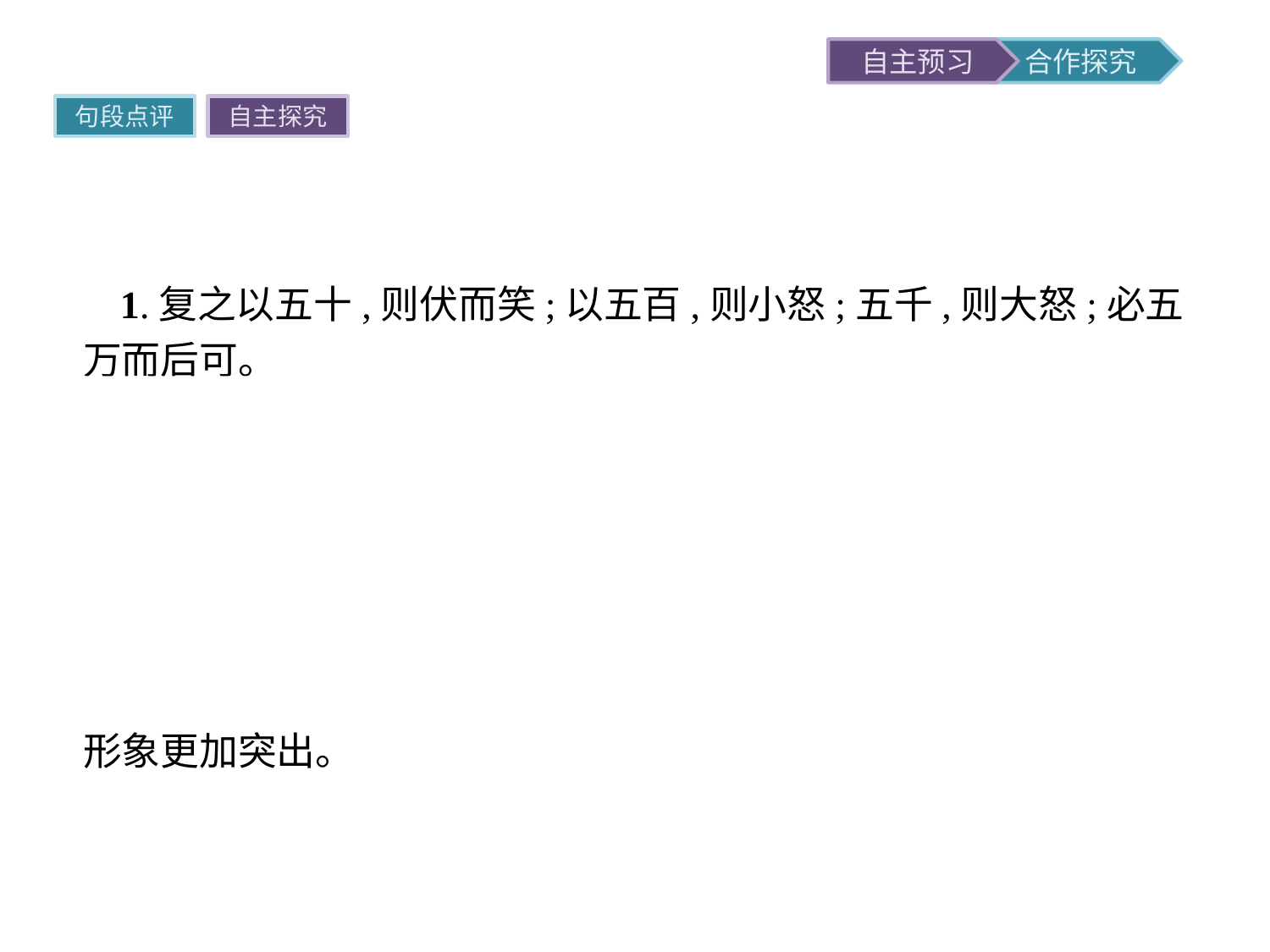

句段点评
自主探究
1.复之以五十,则伏而笑;以五百,则小怒;五千,则大怒;必五万而后可。
翻译还价五十,就(假装)笑弯了腰;还五百,就(假装)一点恼火;还五千,就(假装)大怒;必须要以五万的价钱才行。
点评此句把鞭贾人在讨价还价中的虚假和奸诈表现得淋漓尽致,为卖得一个好价钱,鞭贾人“以五十伏而笑”“以五百小怒”“五千大怒”,柳宗元把人物那种装腔作势、诈骗牟利的形象刻画得极其逼真,其中动词“伏”字用得好,意为“弯腰”,使人物形象更加突出。